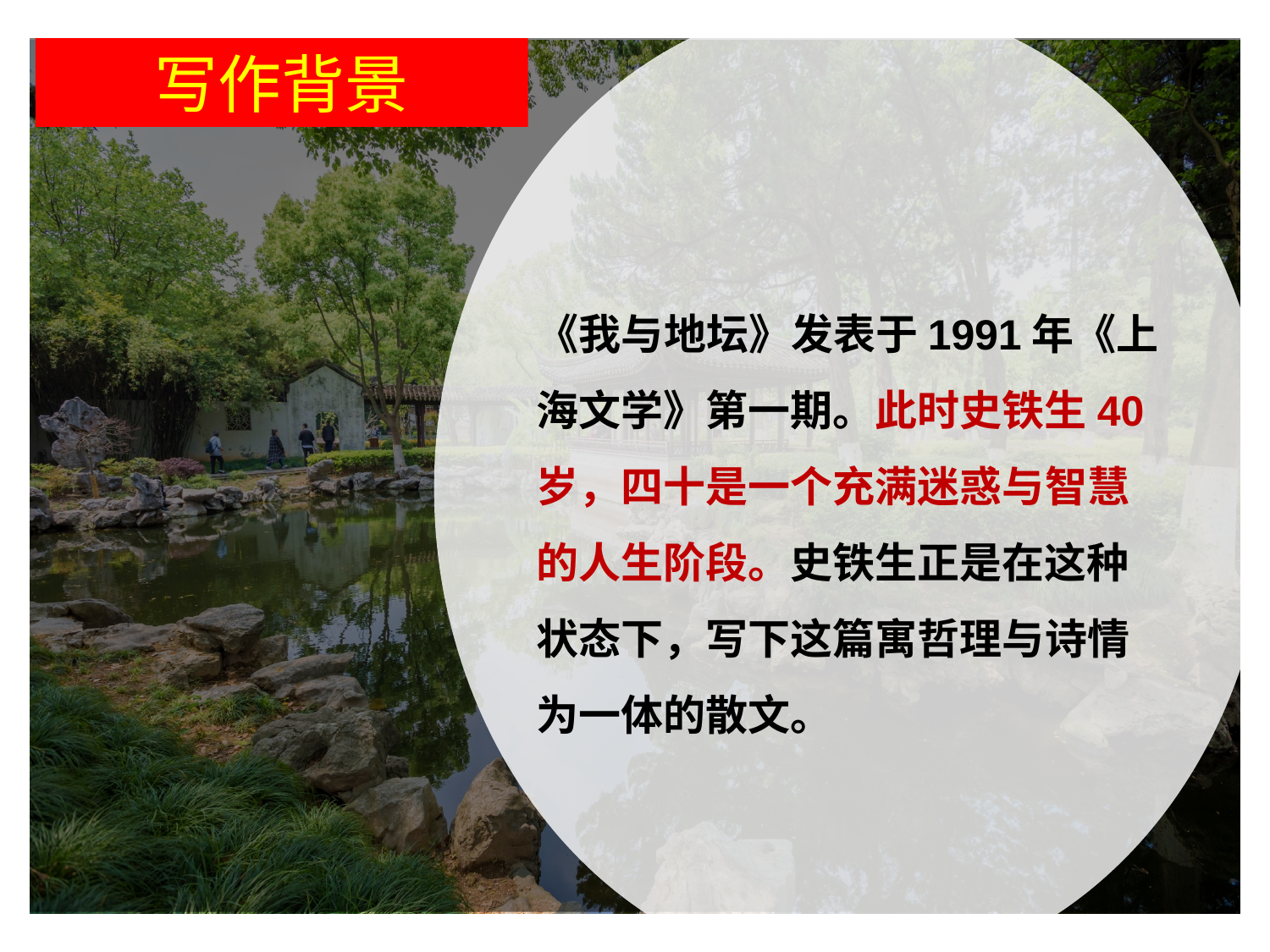

写作背景
《我与地坛》发表于1991年《上海文学》第一期。此时史铁生40岁，四十是一个充满迷惑与智慧的人生阶段。史铁生正是在这种状态下，写下这篇寓哲理与诗情为一体的散文。